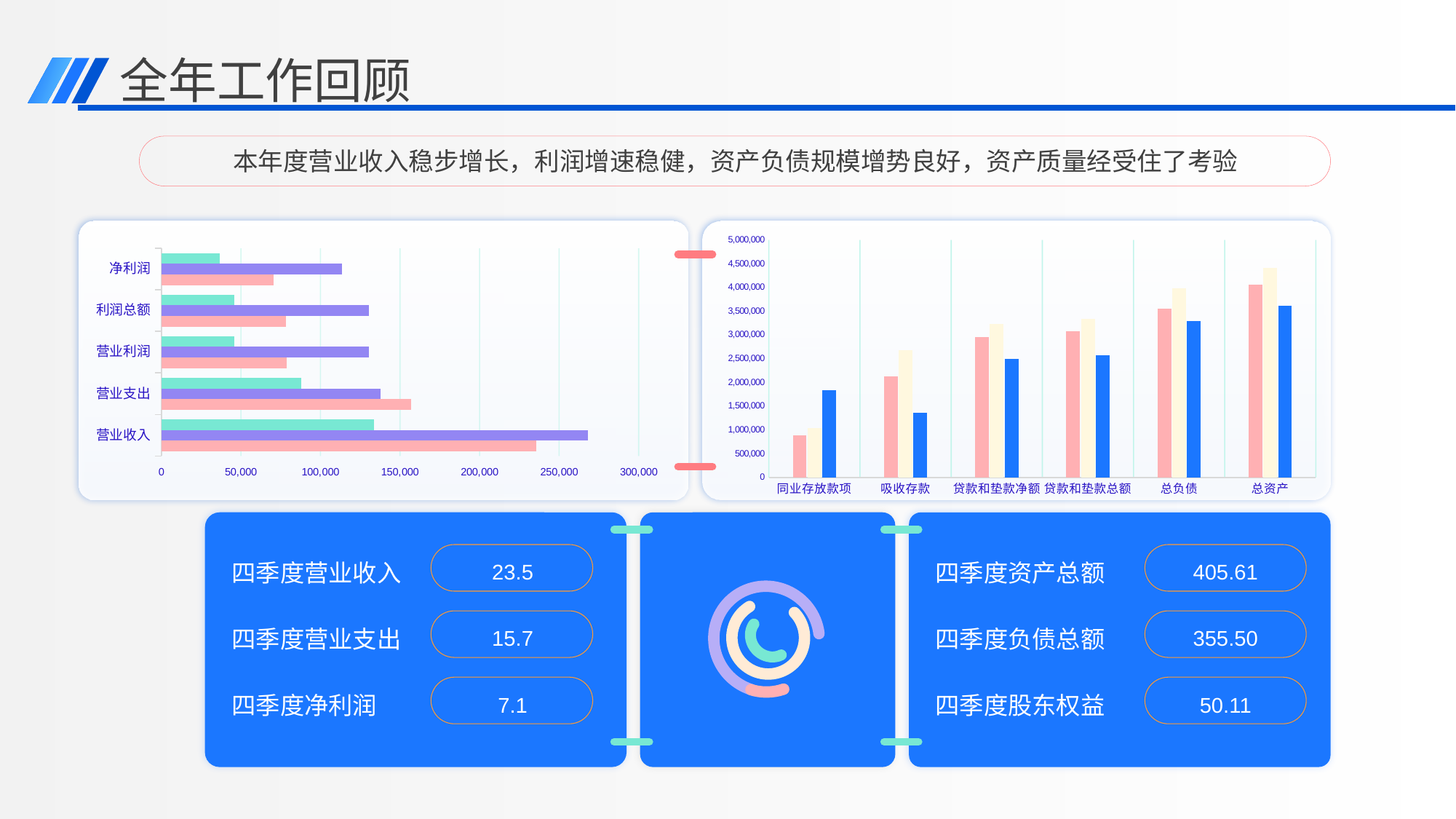

全年工作回顾

本年度营业收入稳步增长，利润增速稳健，资产负债规模增势良好，资产质量经受住了考验

### Chart

| Category | 2020 年/万元 | 2019年/万元 | 2018 年/万元 |
|---|---|---|---|
| 营业收入 | 235658.0 | 268066.0 | 133504.0 |
| 营业支出 | 156962.0 | 137784.0 | 87756.0 |
| 营业利润 | 78695.0 | 130282.0 | 45747.0 |
| 利润总额 | 78458.0 | 130212.0 | 45672.0 |
| 净利润 | 70605.0 | 113318.0 | 36838.0 |

### Chart

| Category | 2020-12-31 | 2019-12-31 | 2018-12-31 |
|---|---|---|---|
| 同业存放款项 | 891472.0 | 1042974.0 | 1842024.0 |
| 吸收存款 | 2122870.0 | 2672382.0 | 1363808.0 |
| 贷款和垫款净额 | 2951898.0 | 3238813.0 | 2502018.0 |
| 贷款和垫款总额 | 3074089.0 | 3344438.0 | 2571619.0 |
| 总负债 | 3554993.0 | 3984843.0 | 3298578.0 |
| 总资产 | 4056077.0 | 4415322.0 | 3615738.0 |

四季度营业收入

23.5
四季度资产总额

405.61
四季度营业支出

15.7
四季度负债总额

355.50
四季度净利润

7.1
四季度股东权益

50.11